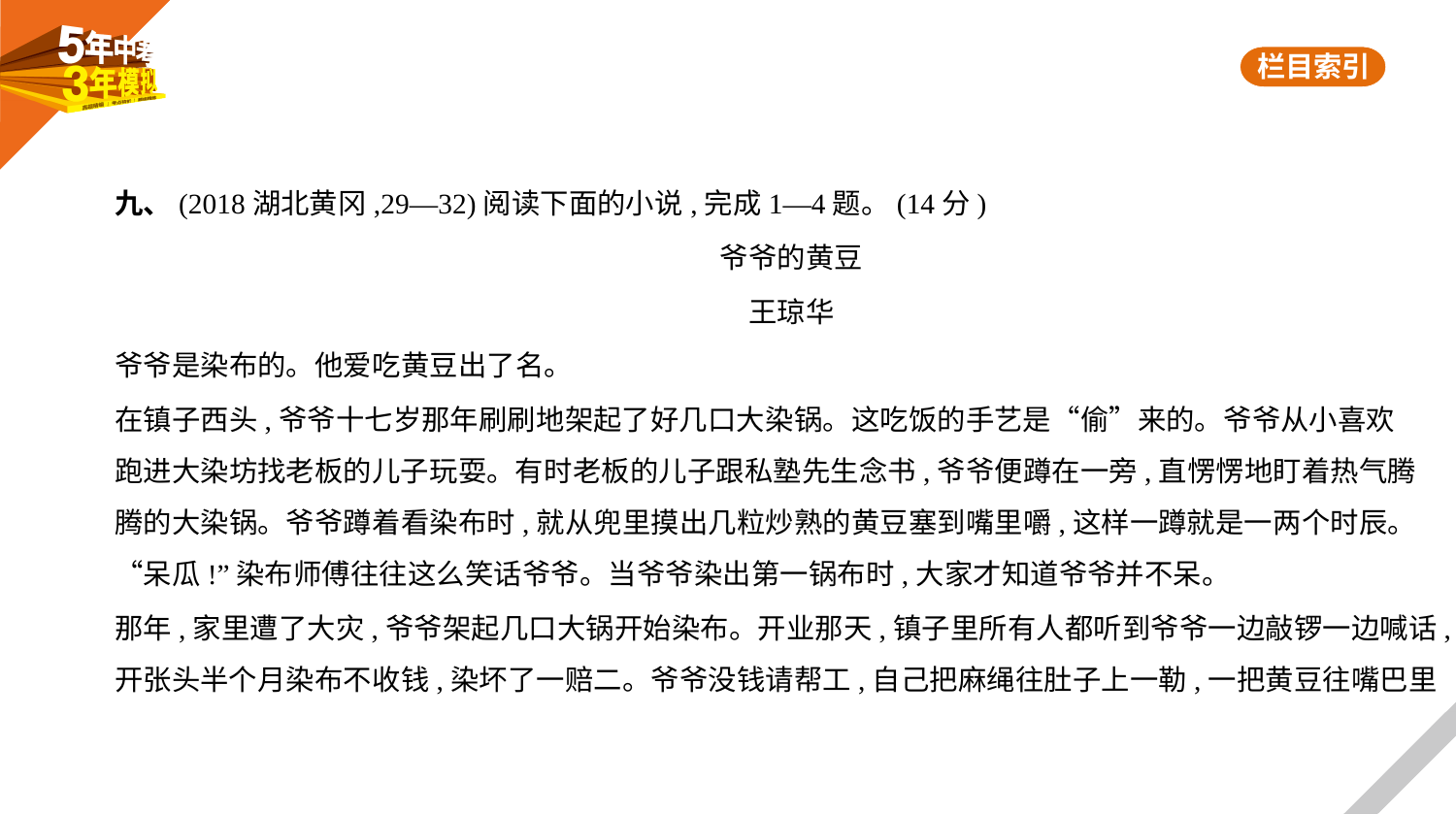

九、(2018湖北黄冈,29—32)阅读下面的小说,完成1—4题。(14分)
爷爷的黄豆
王琼华
爷爷是染布的。他爱吃黄豆出了名。
在镇子西头,爷爷十七岁那年刷刷地架起了好几口大染锅。这吃饭的手艺是“偷”来的。爷爷从小喜欢
跑进大染坊找老板的儿子玩耍。有时老板的儿子跟私塾先生念书,爷爷便蹲在一旁,直愣愣地盯着热气腾
腾的大染锅。爷爷蹲着看染布时,就从兜里摸出几粒炒熟的黄豆塞到嘴里嚼,这样一蹲就是一两个时辰。
“呆瓜!”染布师傅往往这么笑话爷爷。当爷爷染出第一锅布时,大家才知道爷爷并不呆。
那年,家里遭了大灾,爷爷架起几口大锅开始染布。开业那天,镇子里所有人都听到爷爷一边敲锣一边喊话,
开张头半个月染布不收钱,染坏了一赔二。爷爷没钱请帮工,自己把麻绳往肚子上一勒,一把黄豆往嘴巴里